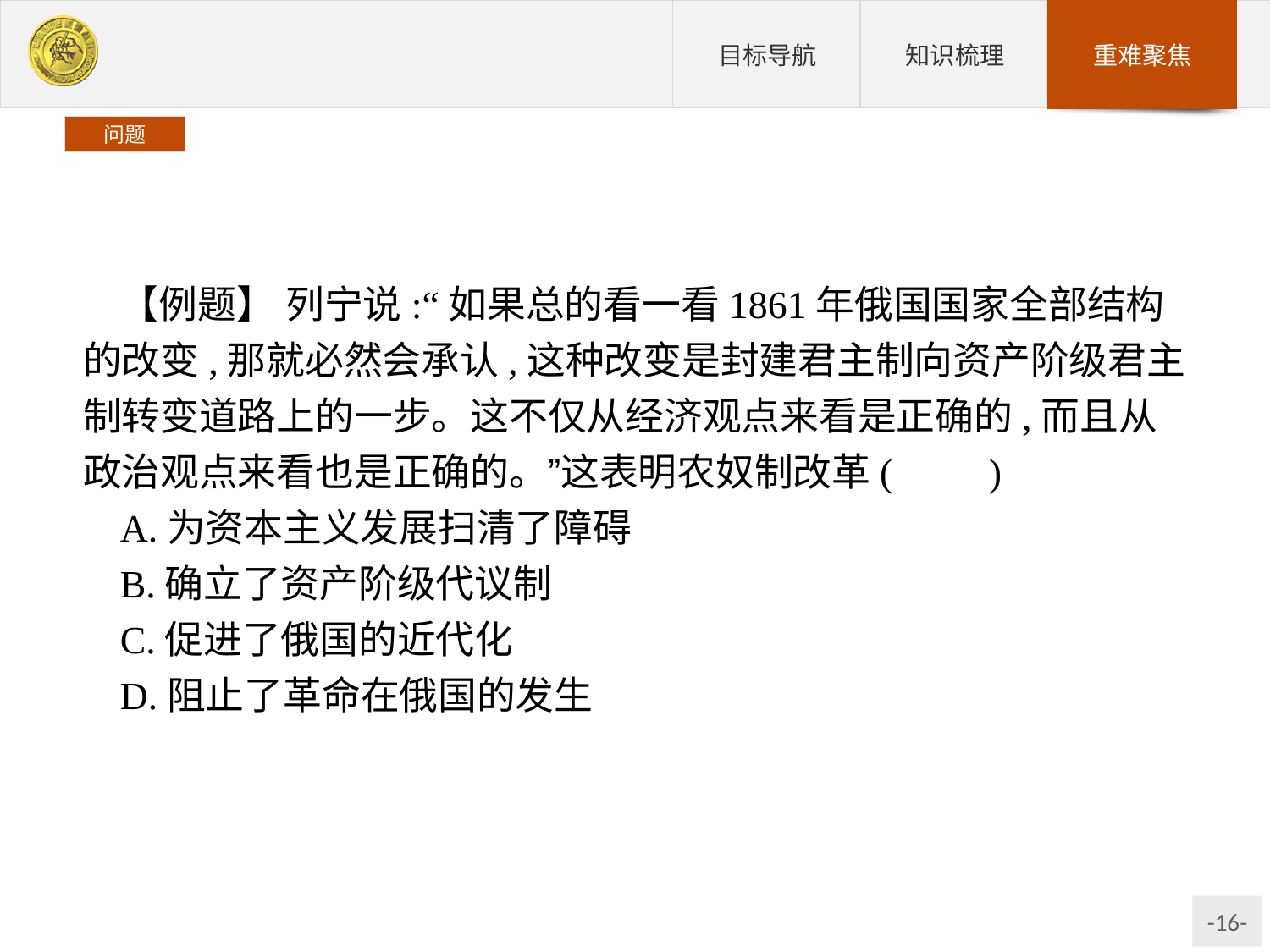

问题
【例题】 列宁说:“如果总的看一看1861年俄国国家全部结构的改变,那就必然会承认,这种改变是封建君主制向资产阶级君主制转变道路上的一步。这不仅从经济观点来看是正确的,而且从政治观点来看也是正确的。”这表明农奴制改革(　　)
A.为资本主义发展扫清了障碍
B.确立了资产阶级代议制
C.促进了俄国的近代化
D.阻止了革命在俄国的发生